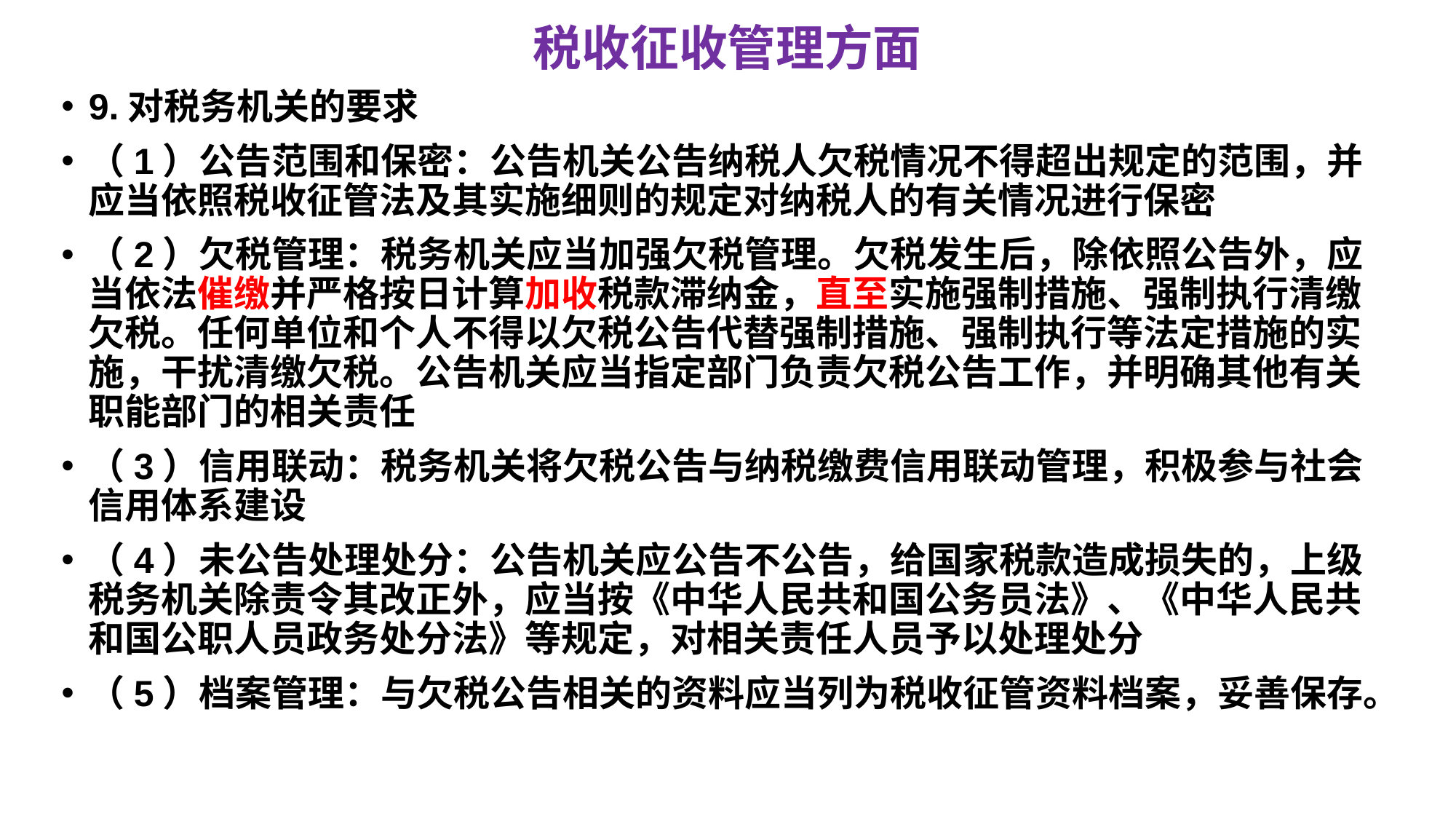

# 税收征收管理方面
9.对税务机关的要求
（1）公告范围和保密：公告机关公告纳税人欠税情况不得超出规定的范围，并应当依照税收征管法及其实施细则的规定对纳税人的有关情况进行保密
（2）欠税管理：税务机关应当加强欠税管理。欠税发生后，除依照公告外，应当依法催缴并严格按日计算加收税款滞纳金，直至实施强制措施、强制执行清缴欠税。任何单位和个人不得以欠税公告代替强制措施、强制执行等法定措施的实施，干扰清缴欠税。公告机关应当指定部门负责欠税公告工作，并明确其他有关职能部门的相关责任
（3）信用联动：税务机关将欠税公告与纳税缴费信用联动管理，积极参与社会信用体系建设
（4）未公告处理处分：公告机关应公告不公告，给国家税款造成损失的，上级税务机关除责令其改正外，应当按《中华人民共和国公务员法》、《中华人民共和国公职人员政务处分法》等规定，对相关责任人员予以处理处分
（5）档案管理：与欠税公告相关的资料应当列为税收征管资料档案，妥善保存。